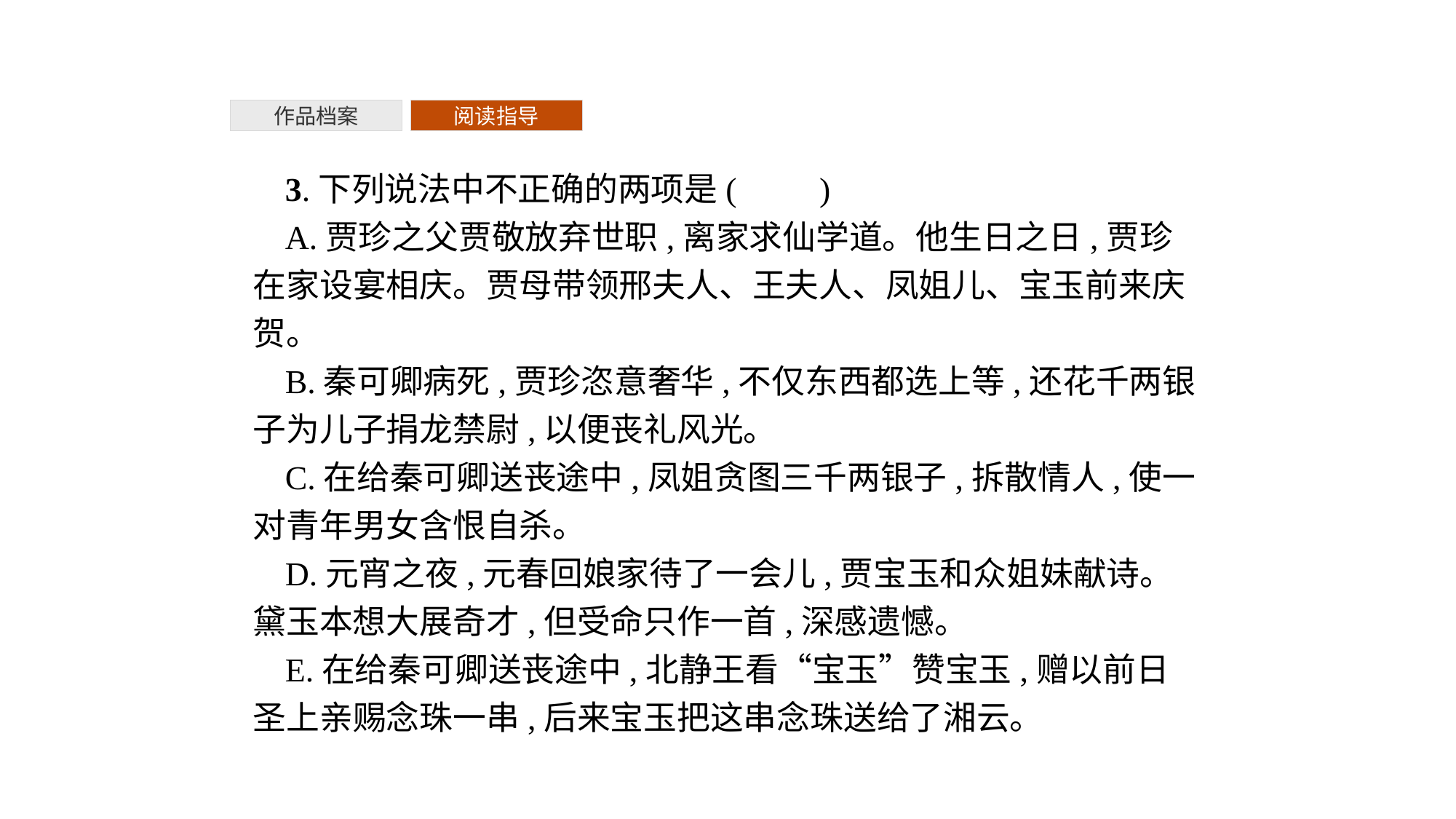

作品档案
阅读指导
3.下列说法中不正确的两项是(　　)
A.贾珍之父贾敬放弃世职,离家求仙学道。他生日之日,贾珍在家设宴相庆。贾母带领邢夫人、王夫人、凤姐儿、宝玉前来庆贺。
B.秦可卿病死,贾珍恣意奢华,不仅东西都选上等,还花千两银子为儿子捐龙禁尉,以便丧礼风光。
C.在给秦可卿送丧途中,凤姐贪图三千两银子,拆散情人,使一对青年男女含恨自杀。
D.元宵之夜,元春回娘家待了一会儿,贾宝玉和众姐妹献诗。黛玉本想大展奇才,但受命只作一首,深感遗憾。
E.在给秦可卿送丧途中,北静王看“宝玉”赞宝玉,赠以前日圣上亲赐念珠一串,后来宝玉把这串念珠送给了湘云。